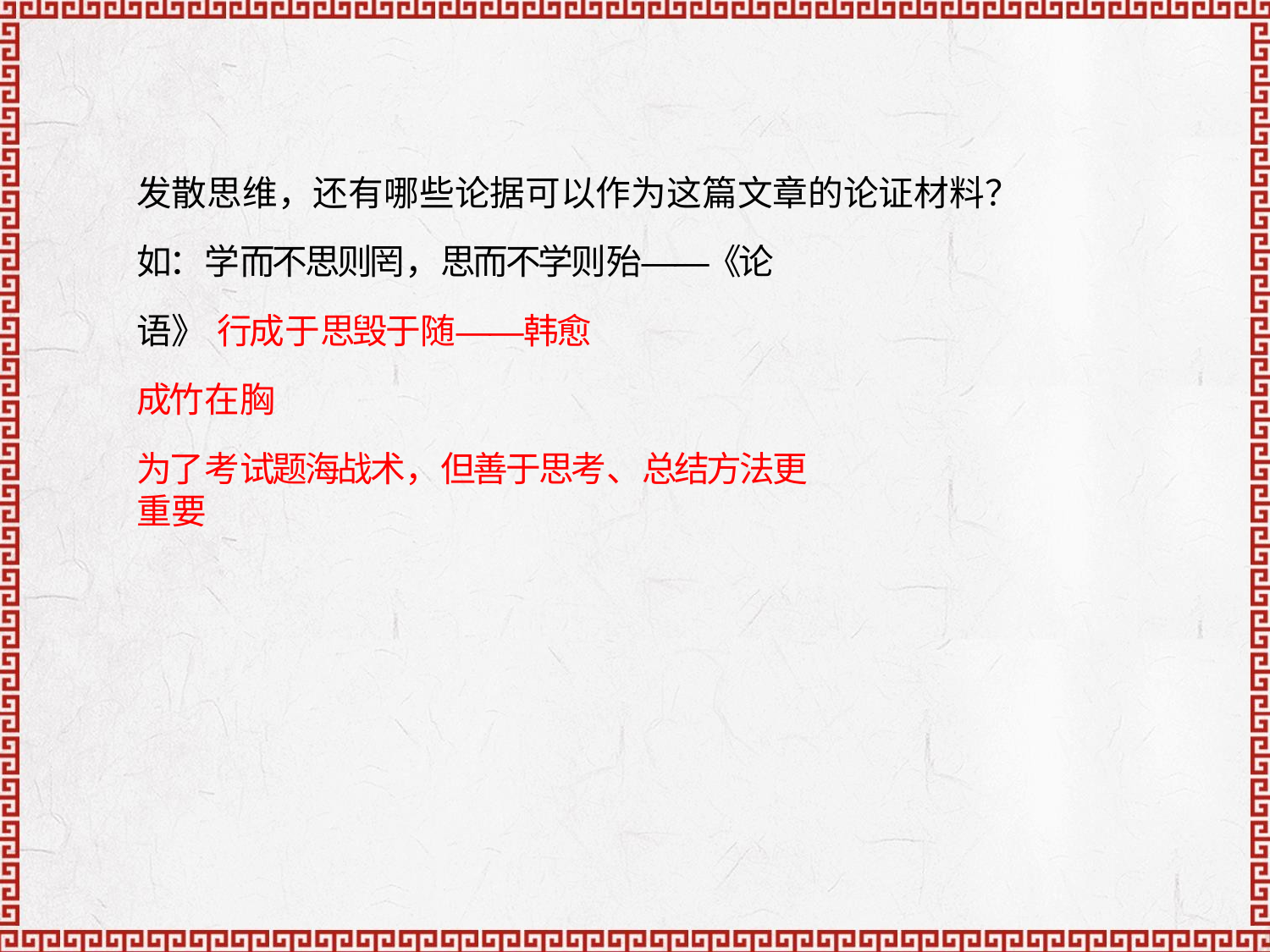

发散思维，还有哪些论据可以作为这篇文章的论证材料？
如：学而不思则罔，思而不学则殆——《论语》 行成于思毁于随——韩愈
成竹在胸
为了考试题海战术，但善于思考、总结方法更重要